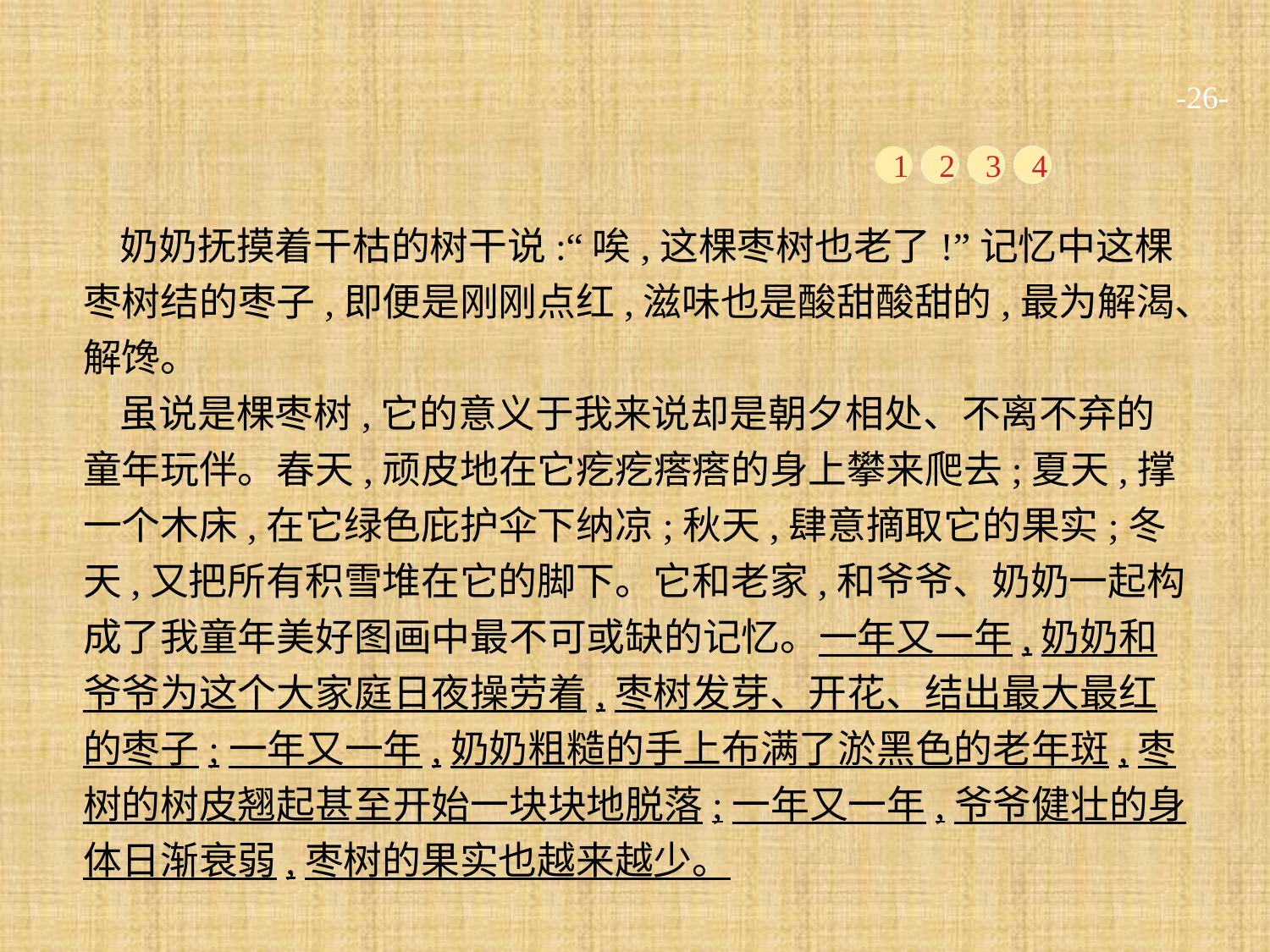

-26-
1
2
3
4
奶奶抚摸着干枯的树干说:“唉,这棵枣树也老了!”记忆中这棵枣树结的枣子,即便是刚刚点红,滋味也是酸甜酸甜的,最为解渴、解馋。
虽说是棵枣树,它的意义于我来说却是朝夕相处、不离不弃的童年玩伴。春天,顽皮地在它疙疙瘩瘩的身上攀来爬去;夏天,撑一个木床,在它绿色庇护伞下纳凉;秋天,肆意摘取它的果实;冬天,又把所有积雪堆在它的脚下。它和老家,和爷爷、奶奶一起构成了我童年美好图画中最不可或缺的记忆。一年又一年,奶奶和爷爷为这个大家庭日夜操劳着,枣树发芽、开花、结出最大最红的枣子;一年又一年,奶奶粗糙的手上布满了淤黑色的老年斑,枣树的树皮翘起甚至开始一块块地脱落;一年又一年,爷爷健壮的身体日渐衰弱,枣树的果实也越来越少。